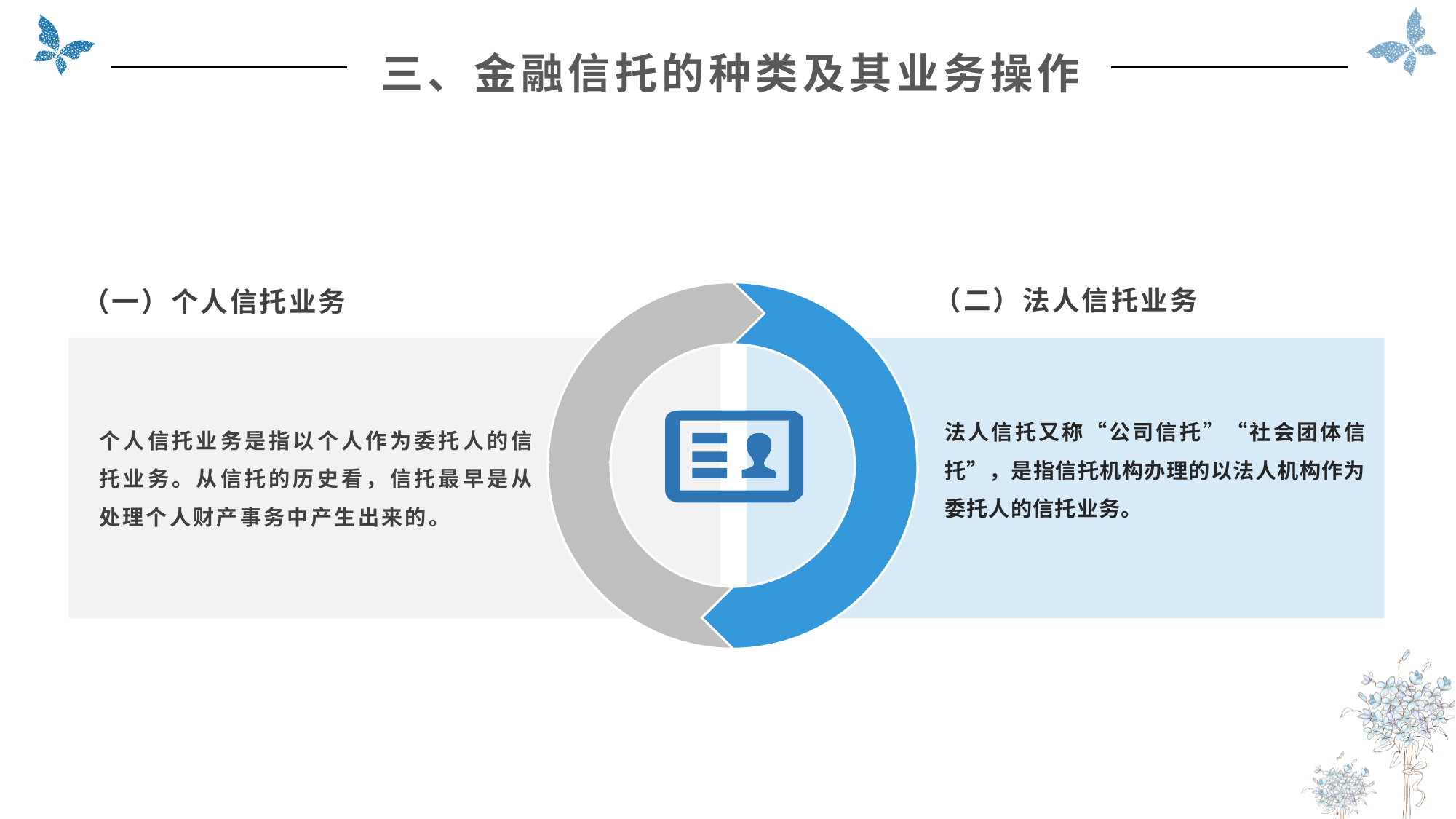

三、金融信托的种类及其业务操作
（二）法人信托业务
（一）个人信托业务

法人信托又称“公司信托”“社会团体信托”，是指信托机构办理的以法人机构作为委托人的信托业务。
个人信托业务是指以个人作为委托人的信托业务。从信托的历史看，信托最早是从处理个人财产事务中产生出来的。